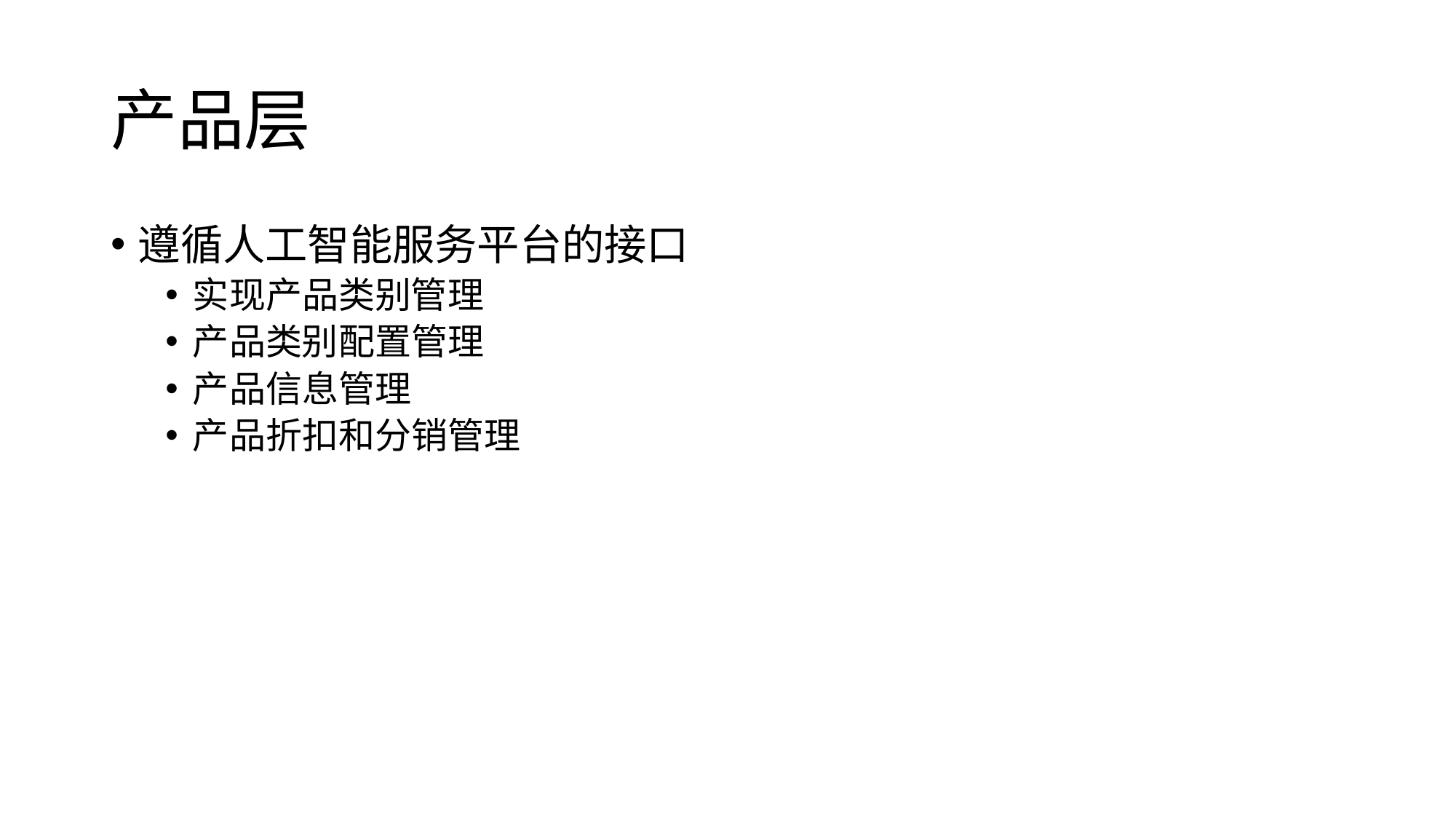

# 产品层
遵循人工智能服务平台的接口
实现产品类别管理
产品类别配置管理
产品信息管理
产品折扣和分销管理